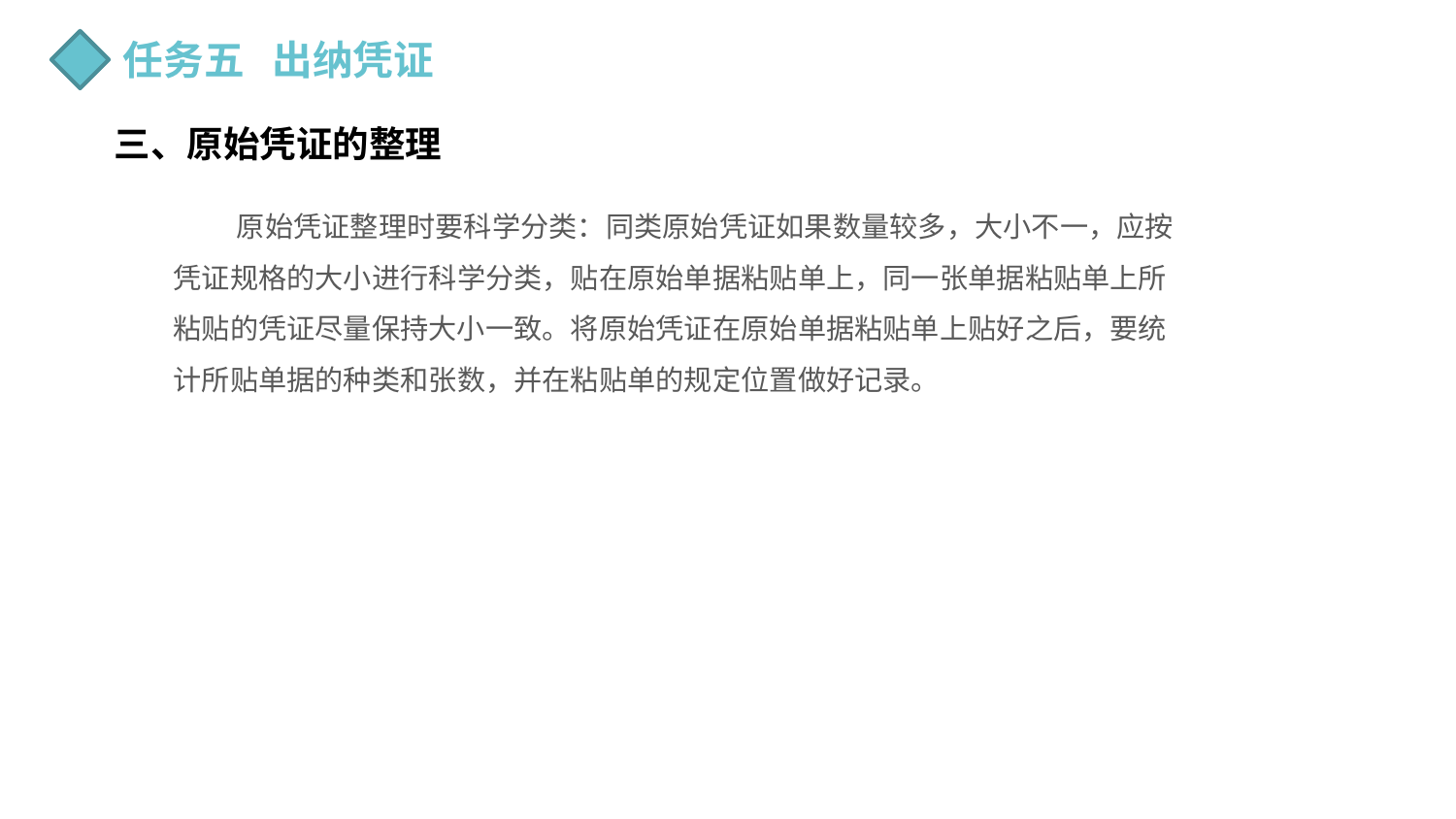

任务五   出纳凭证

三、原始凭证的整理
         原始凭证整理时要科学分类：同类原始凭证如果数量较多，大小不一，应按
凭证规格的大小进行科学分类，贴在原始单据粘贴单上，同一张单据粘贴单上所
粘贴的凭证尽量保持大小一致。将原始凭证在原始单据粘贴单上贴好之后，要统
计所贴单据的种类和张数，并在粘贴单的规定位置做好记录。